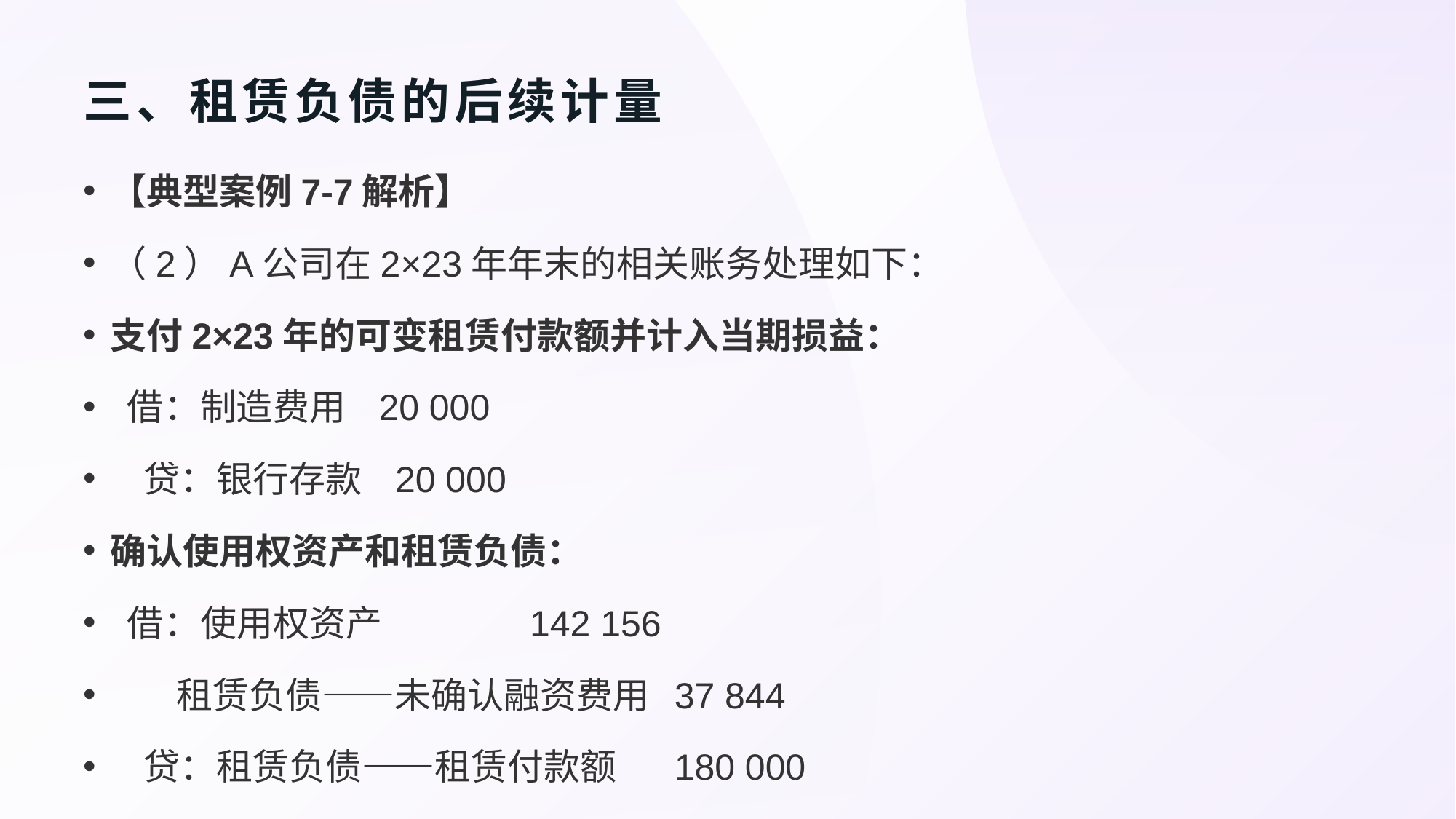

# 三、租赁负债的后续计量
【典型案例7-7解析】
（2）A公司在2×23年年末的相关账务处理如下：
支付2×23年的可变租赁付款额并计入当期损益：
 借：制造费用   20 000
   贷：银行存款   20 000
确认使用权资产和租赁负债：
 借：使用权资产                 142 156
       租赁负债——未确认融资费用  37 844
   贷：租赁负债——租赁付款额      180 000